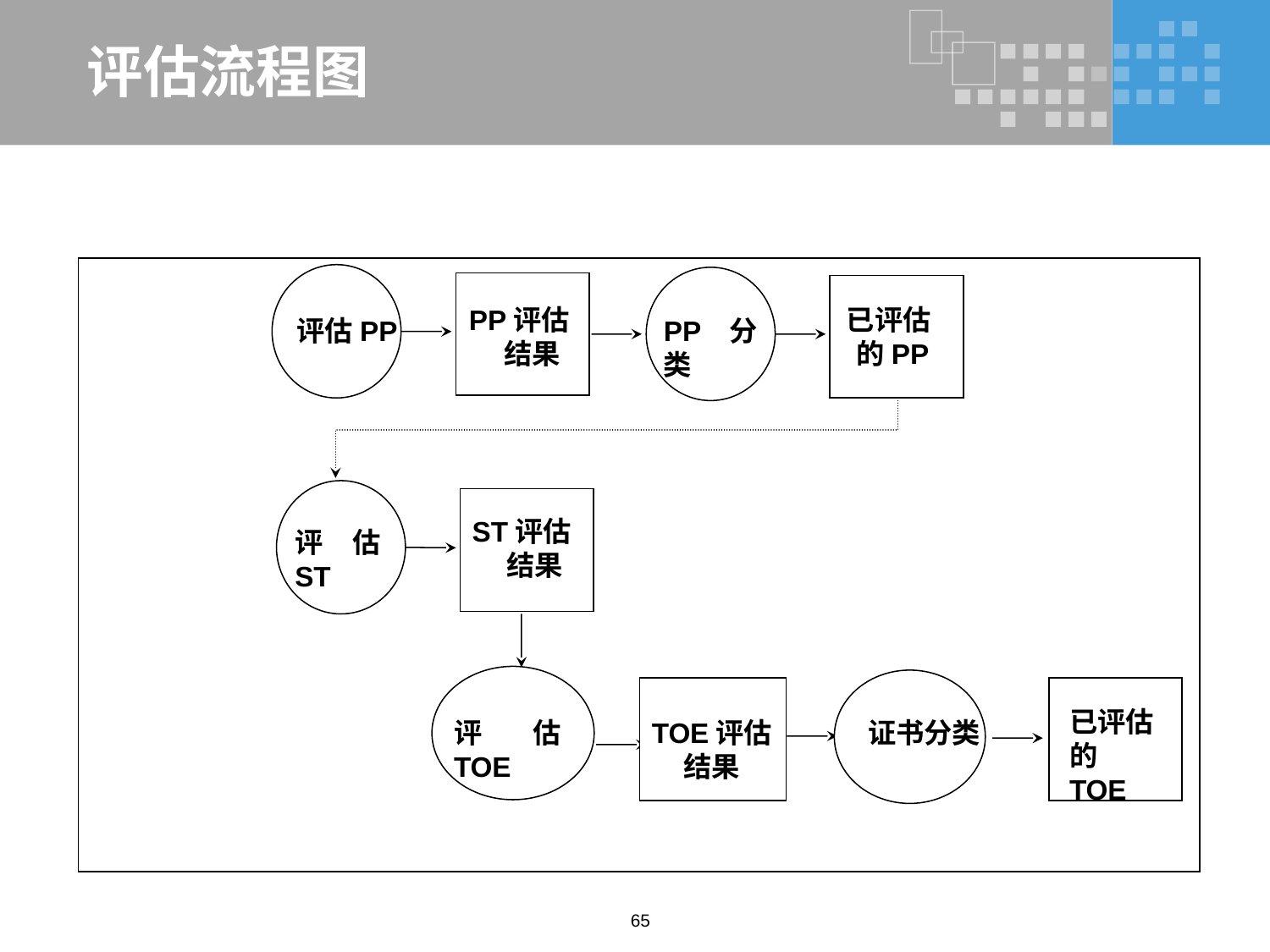

# 评估流程图

PP评估
  结果
已评估
 的PP
评估PP
PP分类

ST评估
 结果
评估ST

已评估
的TOE
评估TOE
TOE评估
结果
证书分类

65